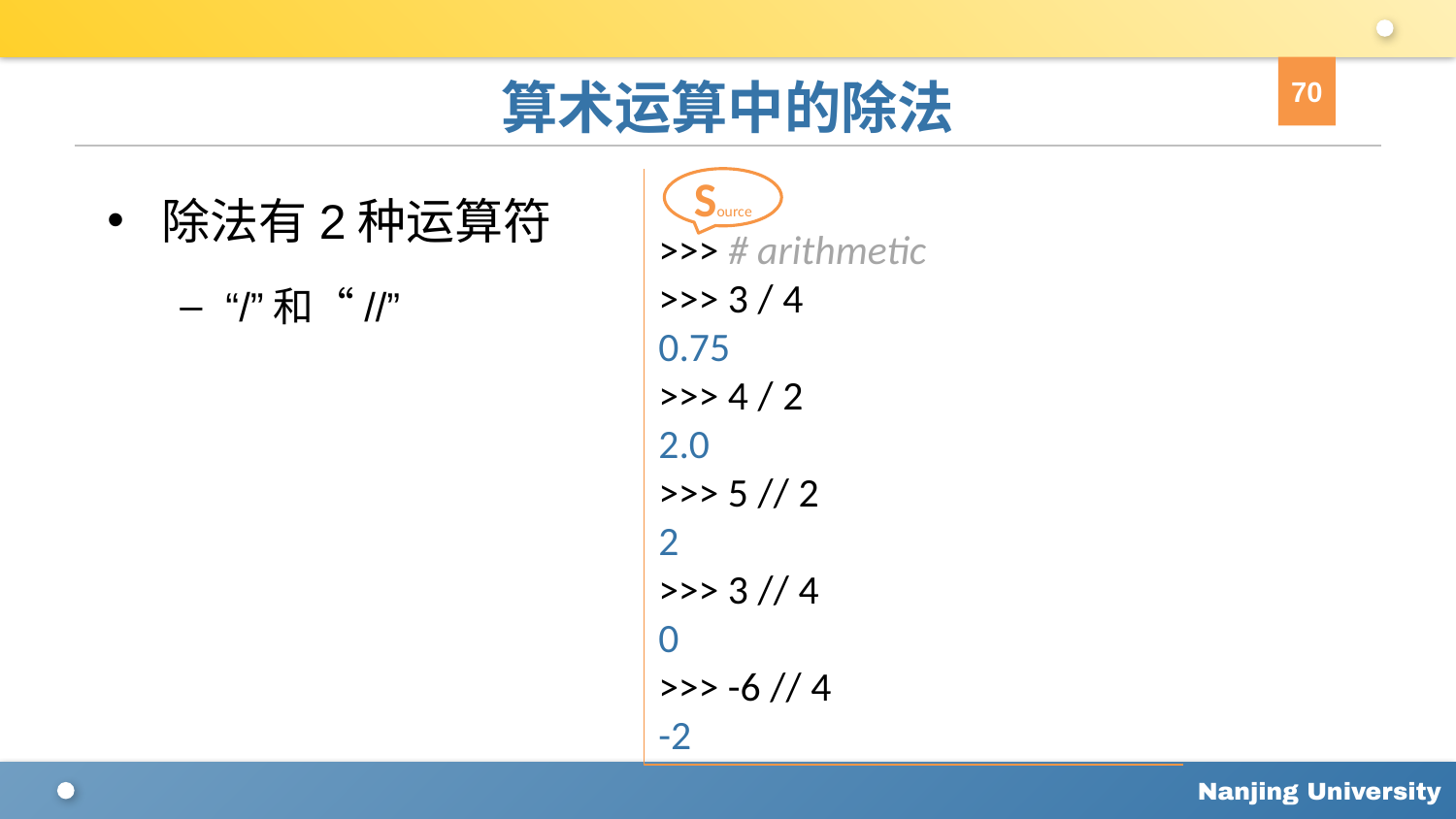

70
# 算术运算中的除法
除法有2种运算符
“/”和“//”

>>> # arithmetic
>>> 3 / 4
0.75
>>> 4 / 2
2.0
>>> 5 // 2
2
>>> 3 // 4
0
>>> -6 // 4
-2

Source